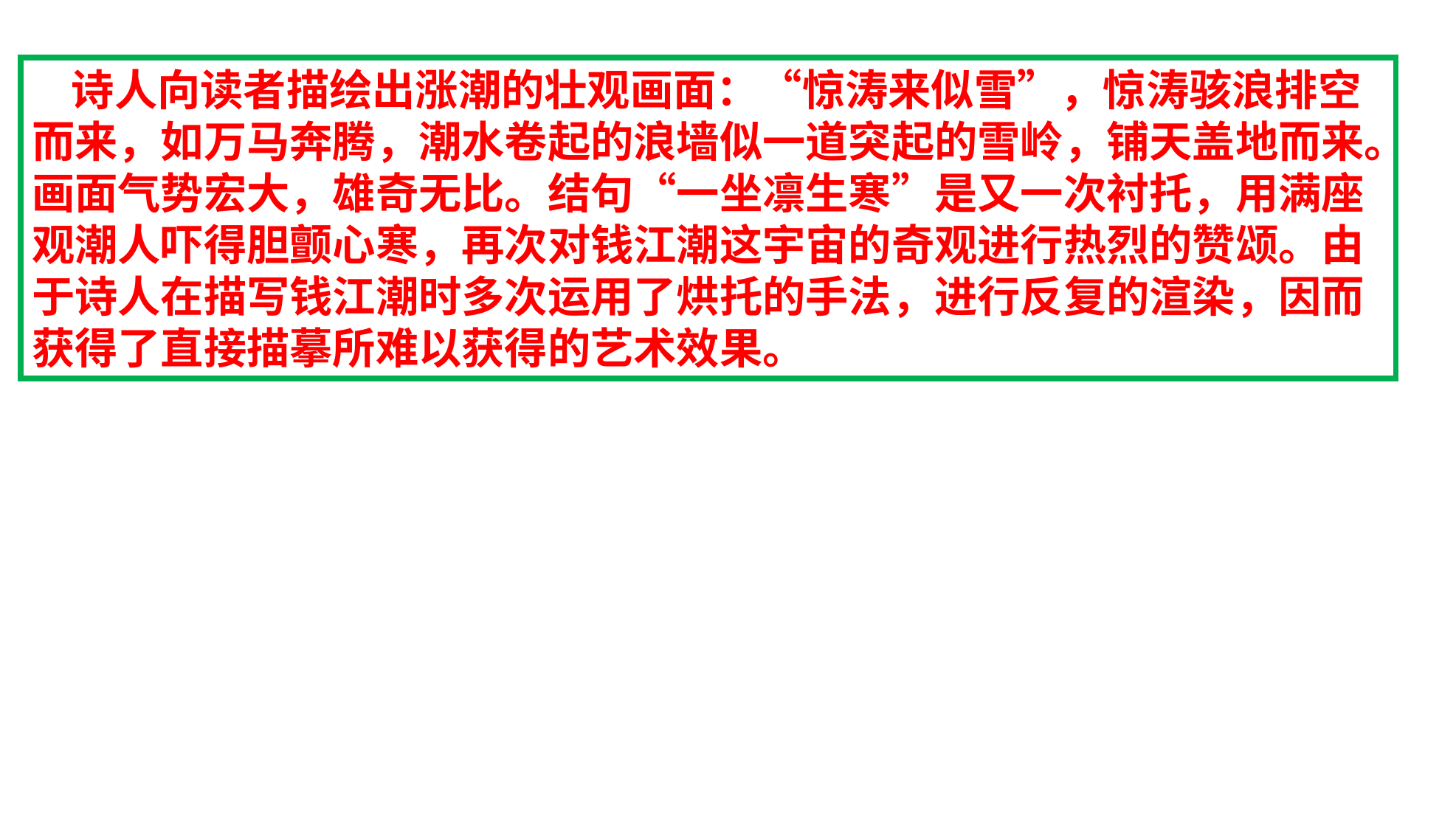

诗人向读者描绘出涨潮的壮观画面：“惊涛来似雪”，惊涛骇浪排空而来，如万马奔腾，潮水卷起的浪墙似一道突起的雪岭，铺天盖地而来。画面气势宏大，雄奇无比。结句“一坐凛生寒”是又一次衬托，用满座观潮人吓得胆颤心寒，再次对钱江潮这宇宙的奇观进行热烈的赞颂。由于诗人在描写钱江潮时多次运用了烘托的手法，进行反复的渲染，因而获得了直接描摹所难以获得的艺术效果。